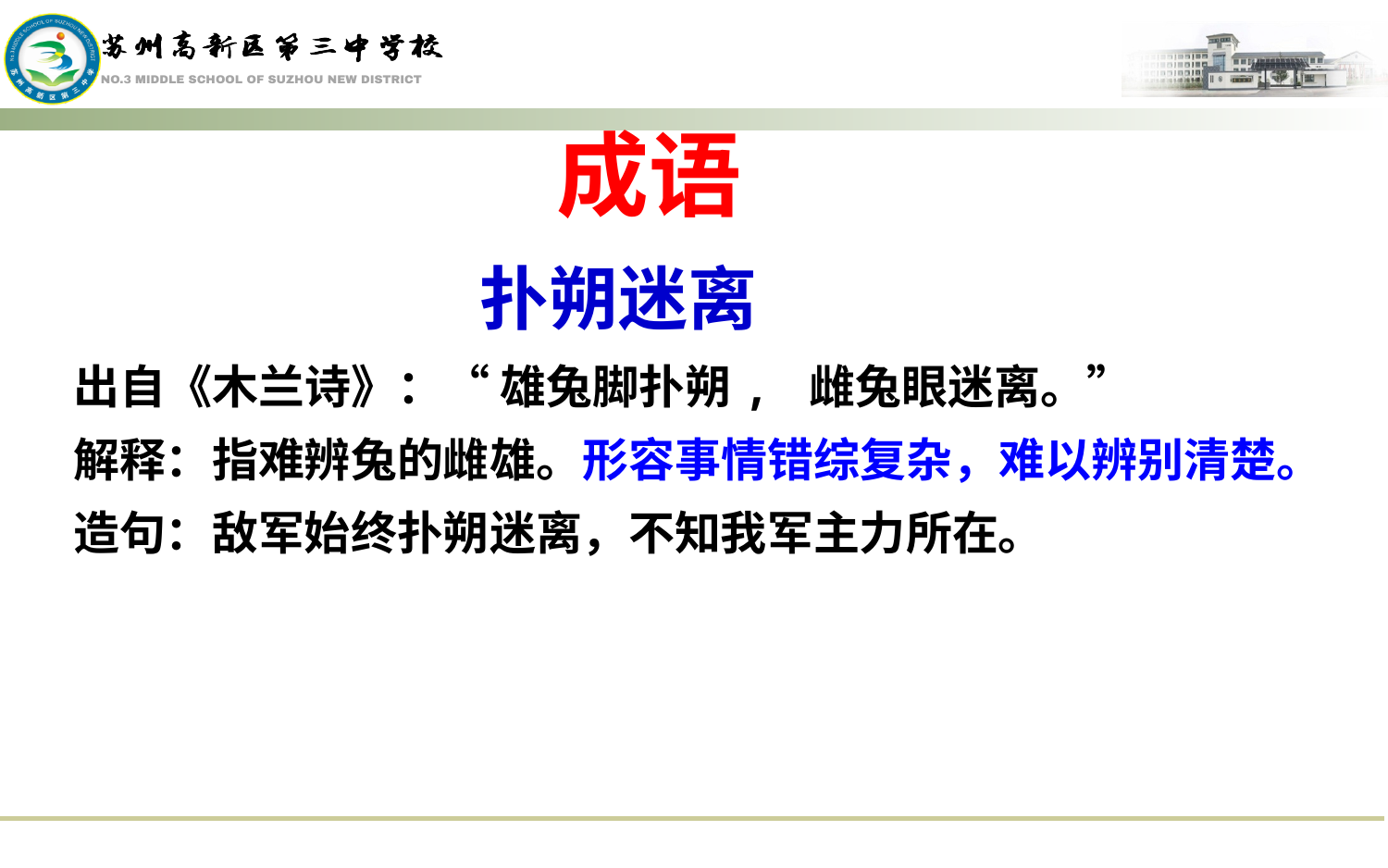

成语
扑朔迷离
 出自《木兰诗》：“ 雄兔脚扑朔, 雌兔眼迷离。”
 解释：指难辨兔的雌雄。形容事情错综复杂，难以辨别清楚。
 造句：敌军始终扑朔迷离，不知我军主力所在。